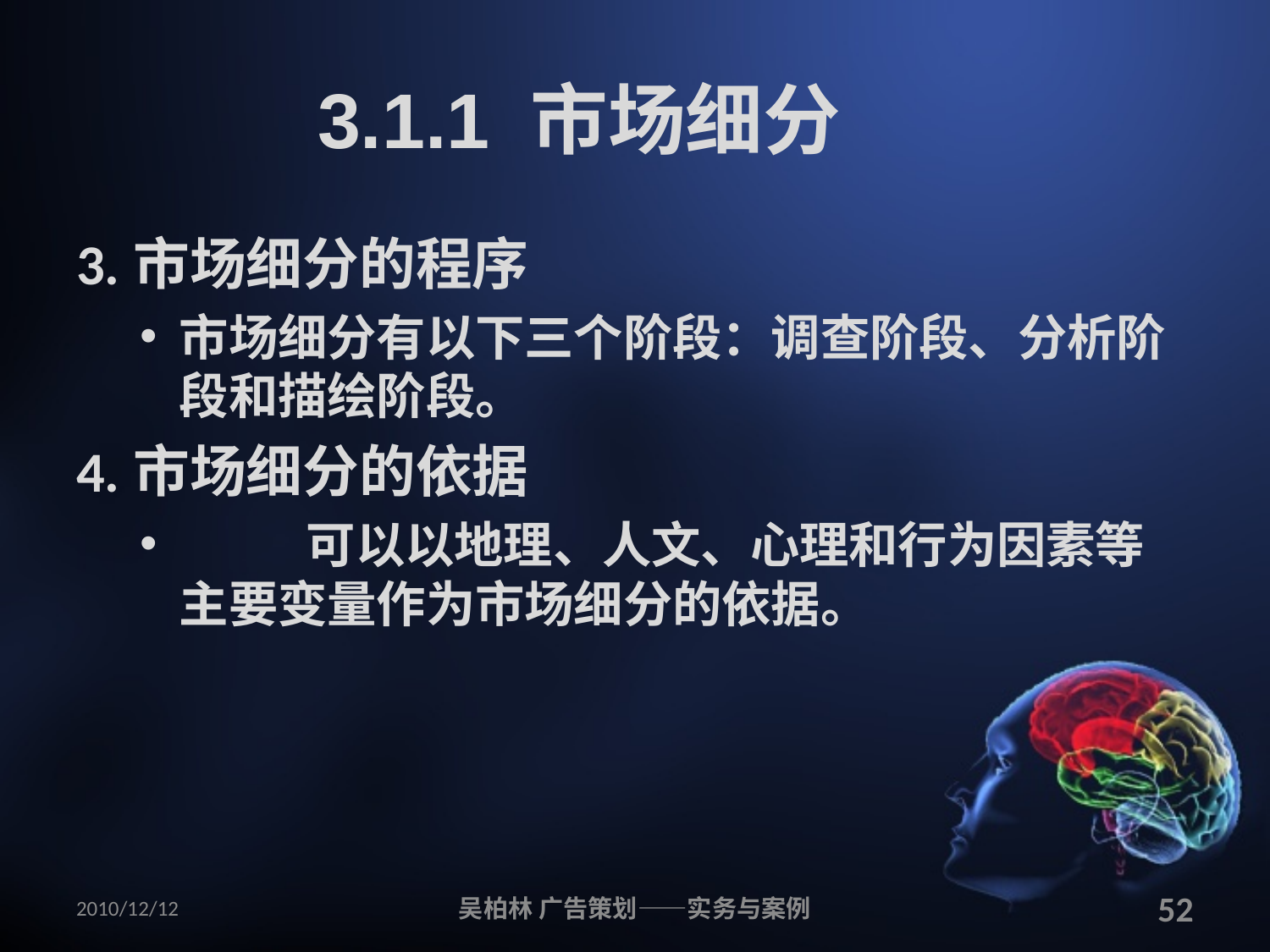

# 3.1.1 市场细分
3.市场细分的程序
市场细分有以下三个阶段：调查阶段、分析阶段和描绘阶段。
4.市场细分的依据
	可以以地理、人文、心理和行为因素等主要变量作为市场细分的依据。

2010/12/12
吴柏林 广告策划——实务与案例
52